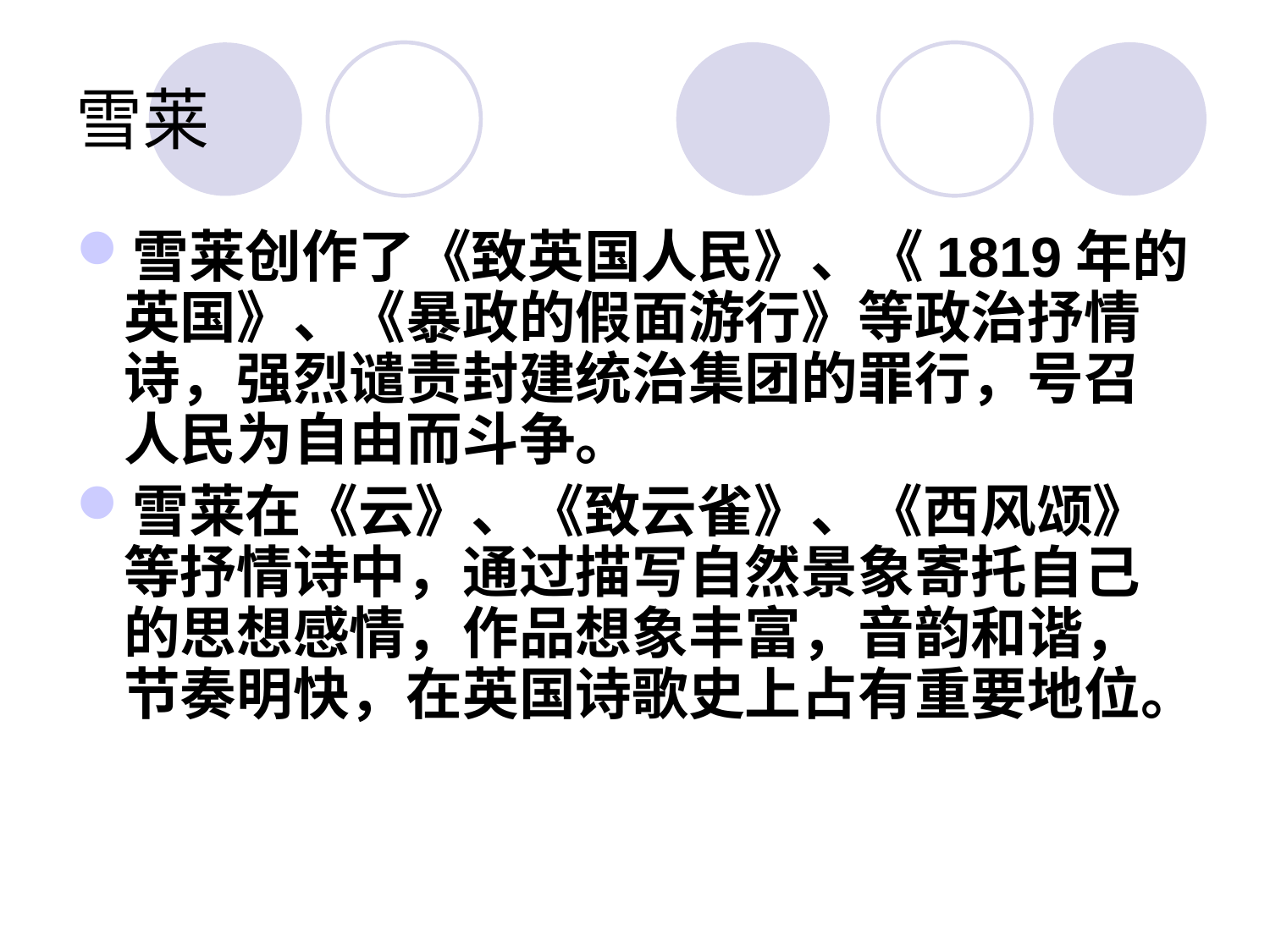

# 雪莱
雪莱创作了《致英国人民》、《1819年的英国》、《暴政的假面游行》等政治抒情诗，强烈谴责封建统治集团的罪行，号召人民为自由而斗争。
雪莱在《云》、《致云雀》、《西风颂》等抒情诗中，通过描写自然景象寄托自己的思想感情，作品想象丰富，音韵和谐，节奏明快，在英国诗歌史上占有重要地位。